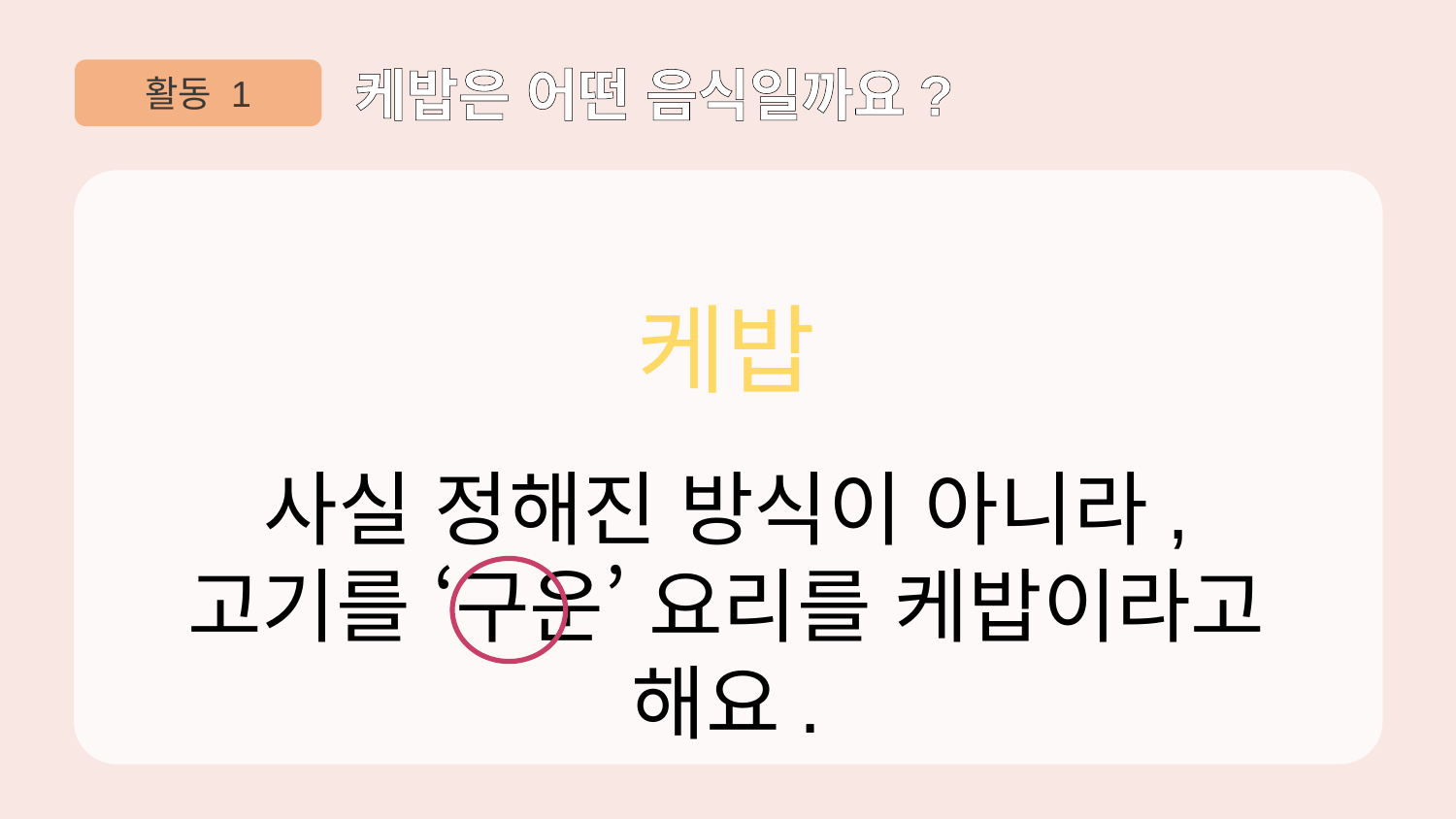

활동 1
케밥은 어떤 음식일까요?
케밥
사실 정해진 방식이 아니라,
고기를 ‘구운’ 요리를 케밥이라고 해요.